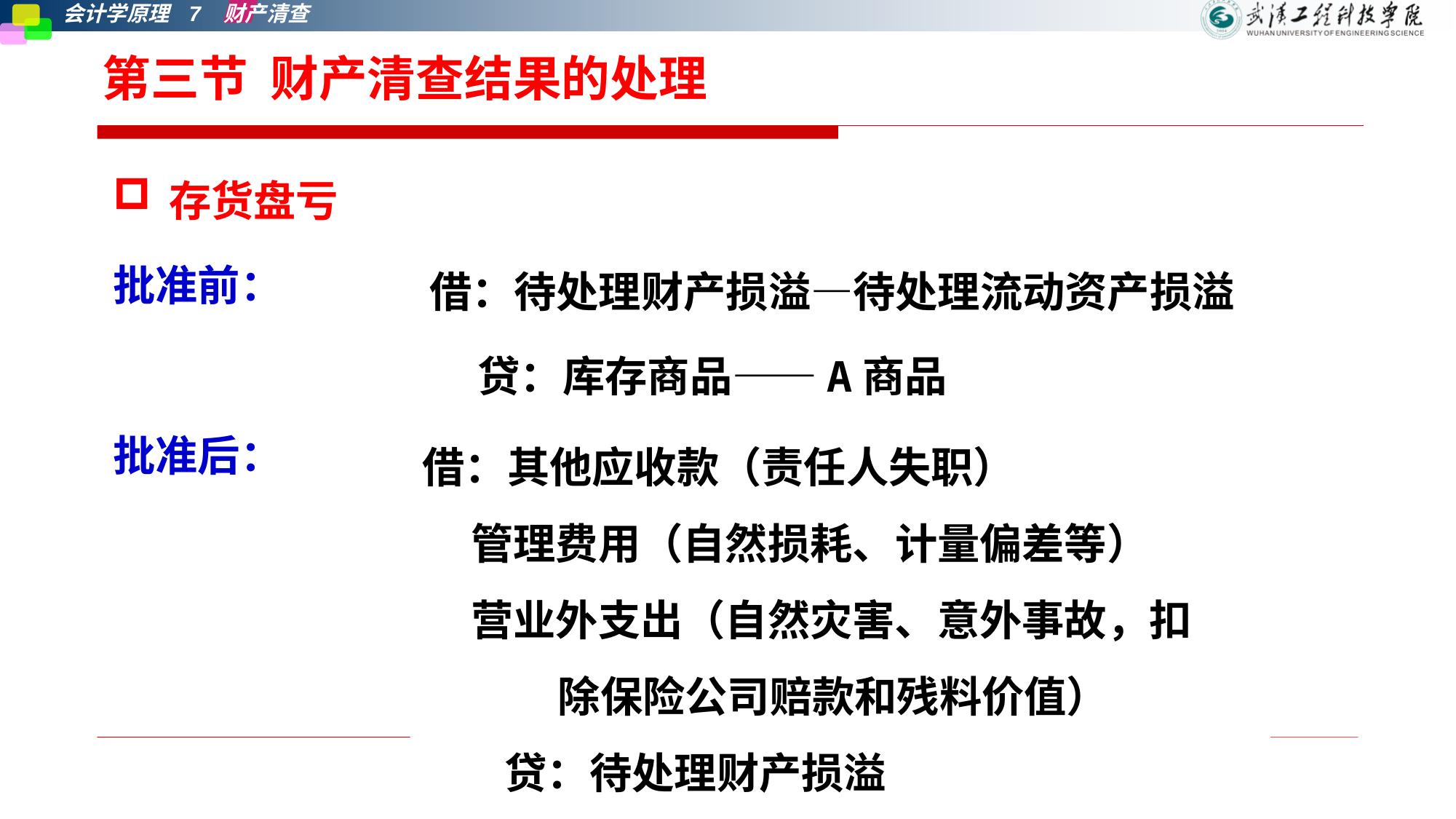

# 第三节  财产清查结果的处理
存货盘亏
批准前：

批准后：
借：待处理财产损溢—待处理流动资产损溢
    贷：库存商品——A商品
借：其他应收款（责任人失职）
    管理费用（自然损耗、计量偏差等）
    营业外支出（自然灾害、意外事故，扣
             除保险公司赔款和残料价值）
  贷：待处理财产损溢
第八章  财产清查